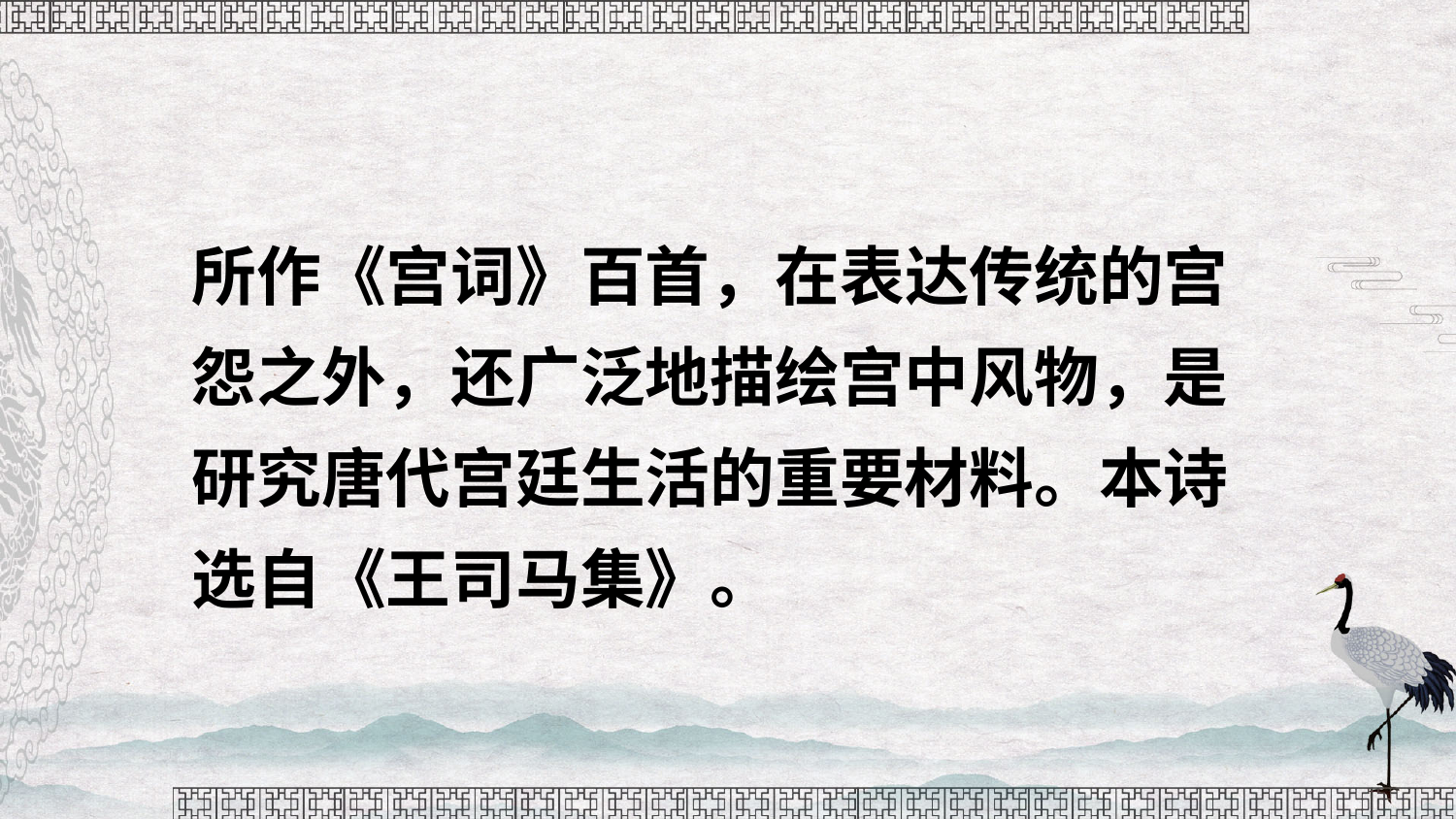

所作《宫词》百首，在表达传统的宫怨之外，还广泛地描绘宫中风物，是研究唐代宫廷生活的重要材料。本诗选自《王司马集》。